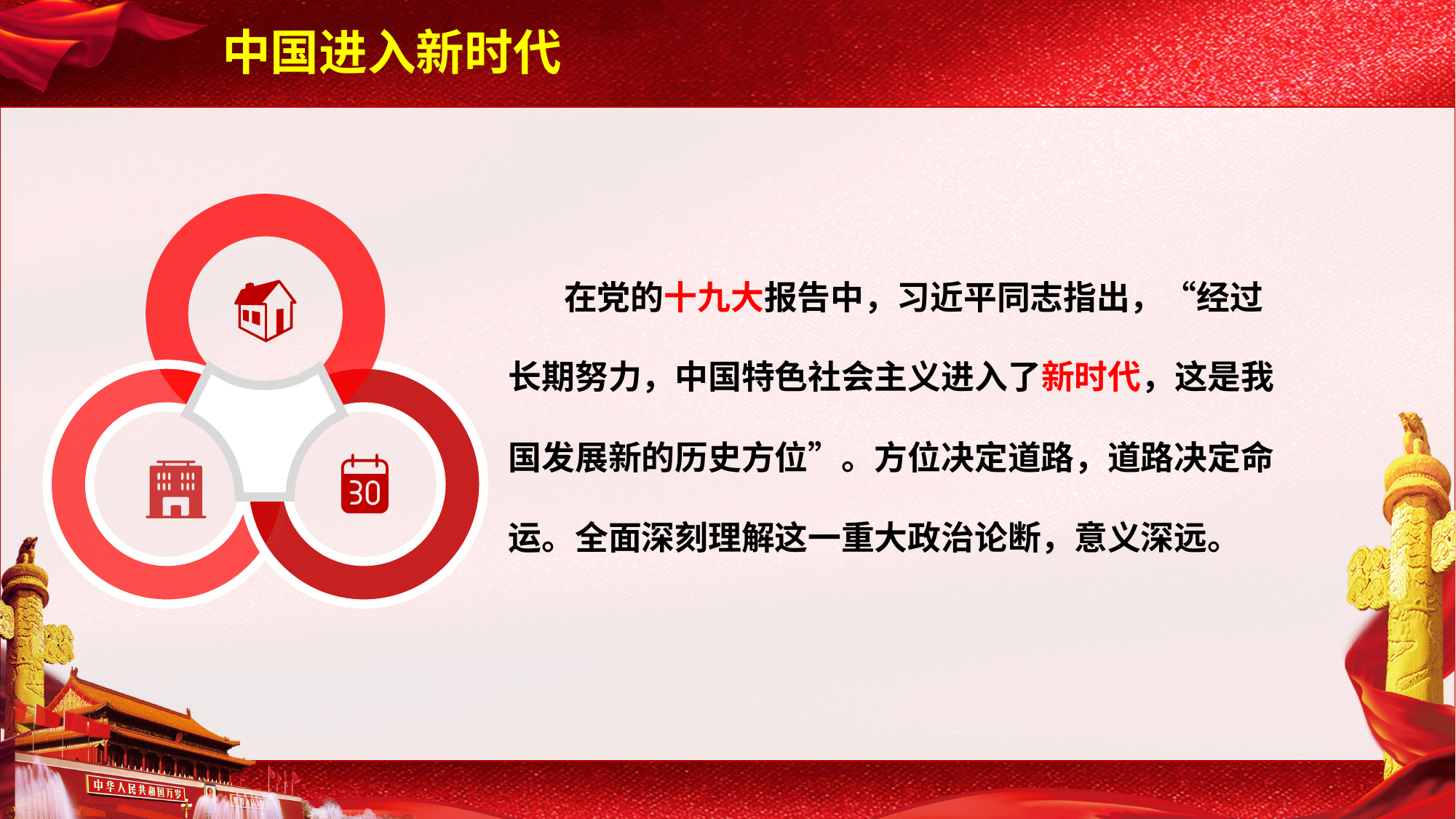

中国进入新时代

       在党的十九大报告中，习近平同志指出，“经过长期努力，中国特色社会主义进入了新时代，这是我国发展新的历史方位”。方位决定道路，道路决定命运。全面深刻理解这一重大政治论断，意义深远。